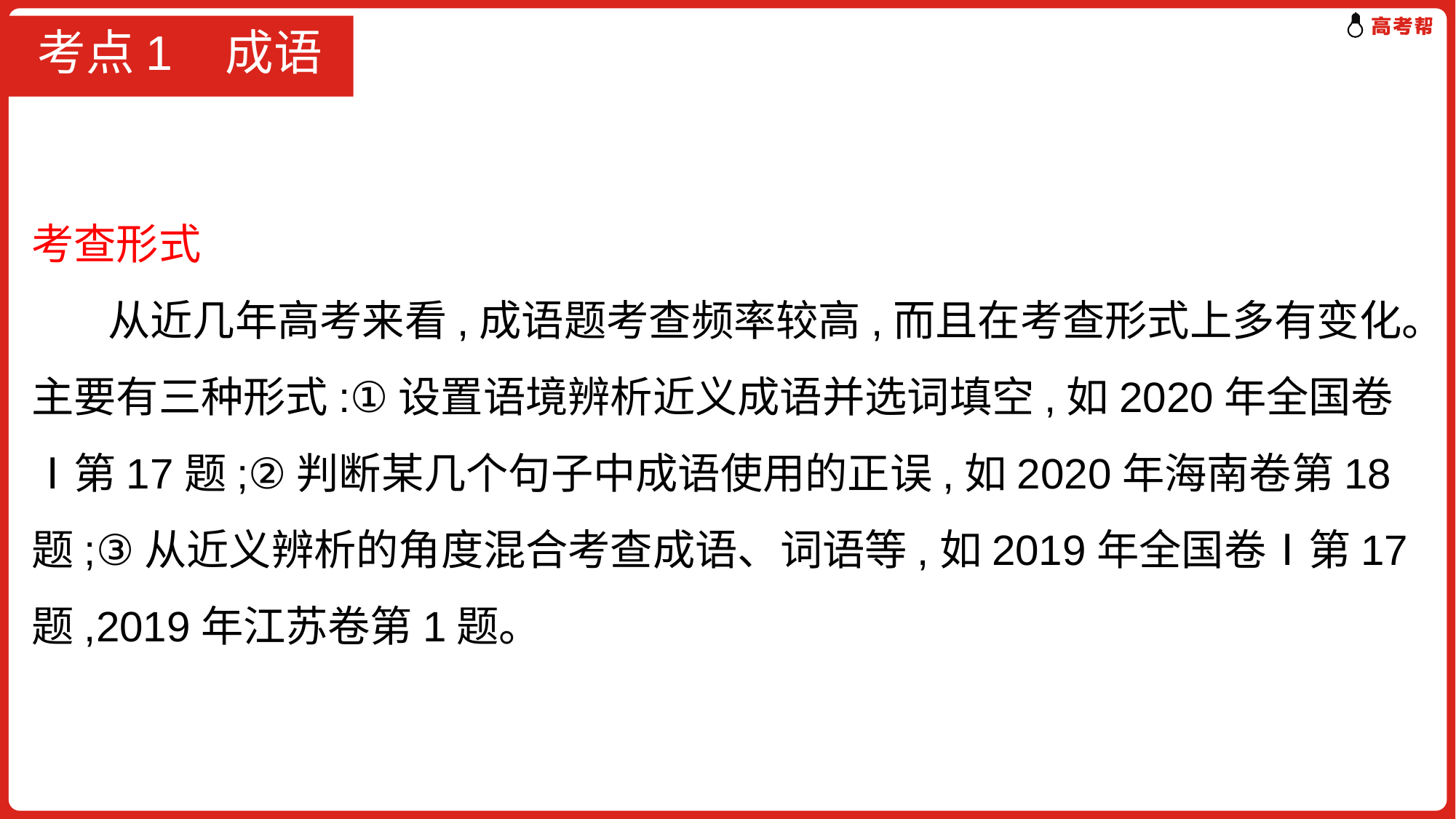

# 考点1   成语
考查形式
       从近几年高考来看,成语题考查频率较高,而且在考查形式上多有变化。主要有三种形式:①设置语境辨析近义成语并选词填空,如2020年全国卷Ⅰ第17题;②判断某几个句子中成语使用的正误,如2020年海南卷第18题;③从近义辨析的角度混合考查成语、词语等,如2019年全国卷Ⅰ第17题,2019年江苏卷第1题。